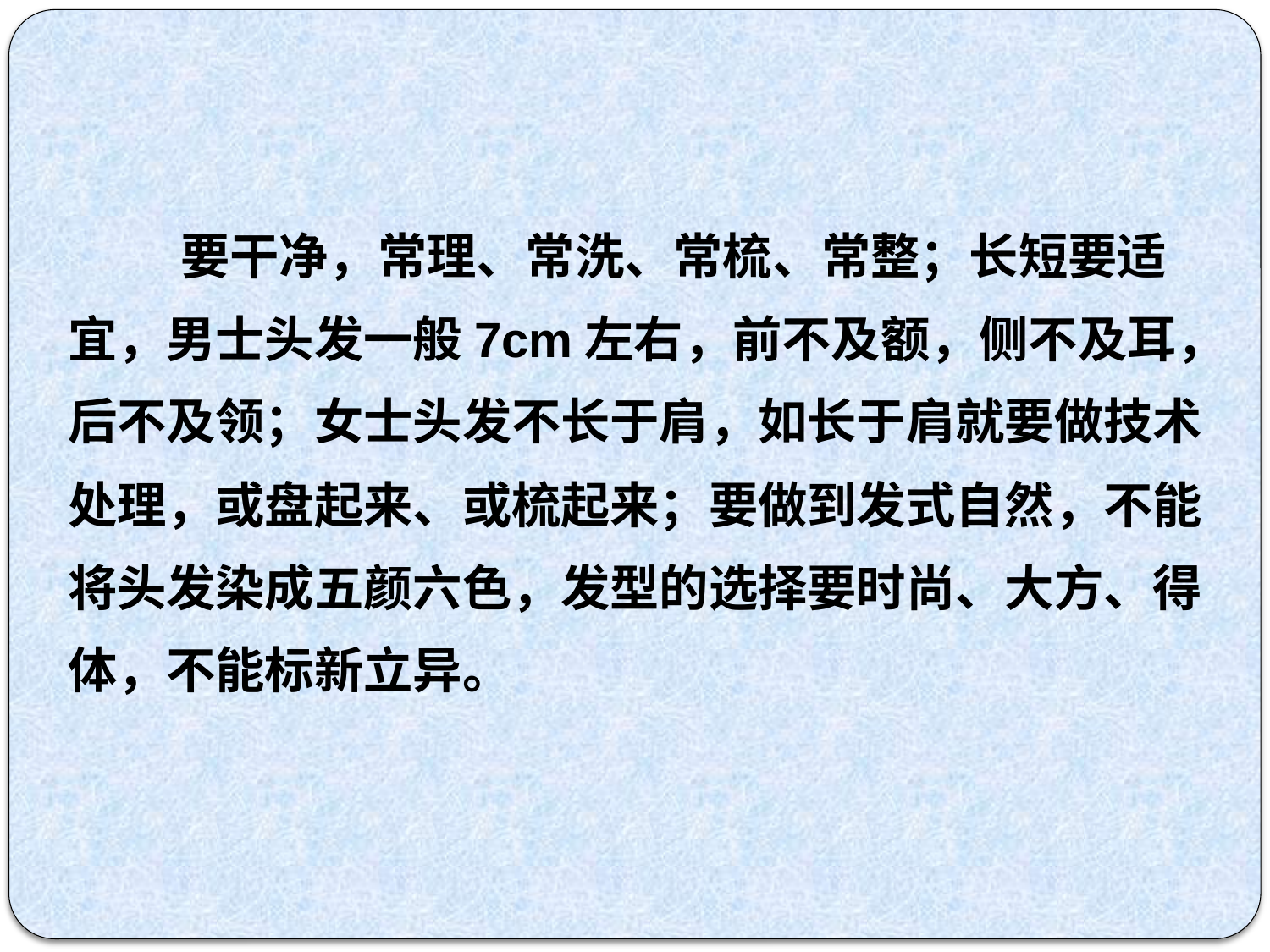

要干净，常理、常洗、常梳、常整；长短要适宜，男士头发一般7cm左右，前不及额，侧不及耳，后不及领；女士头发不长于肩，如长于肩就要做技术处理，或盘起来、或梳起来；要做到发式自然，不能将头发染成五颜六色，发型的选择要时尚、大方、得体，不能标新立异。